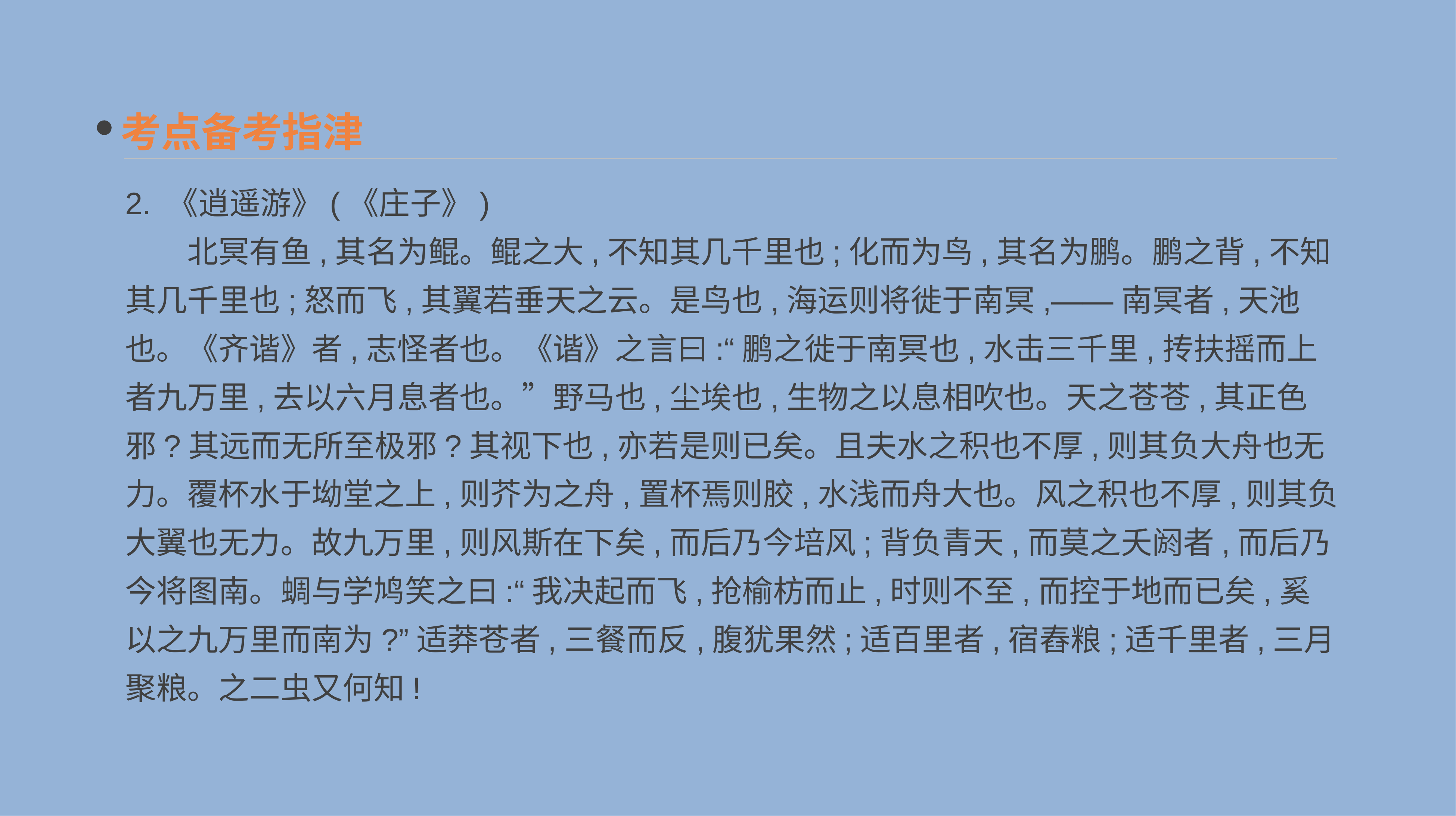

考点备考指津

2. 《逍遥游》(《庄子》)
　　北冥有鱼,其名为鲲。鲲之大,不知其几千里也;化而为鸟,其名为鹏。鹏之背,不知其几千里也;怒而飞,其翼若垂天之云。是鸟也,海运则将徙于南冥,——南冥者,天池也。《齐谐》者,志怪者也。《谐》之言曰:“鹏之徙于南冥也,水击三千里,抟扶摇而上者九万里,去以六月息者也。”野马也,尘埃也,生物之以息相吹也。天之苍苍,其正色邪?其远而无所至极邪?其视下也,亦若是则已矣。且夫水之积也不厚,则其负大舟也无力。覆杯水于坳堂之上,则芥为之舟,置杯焉则胶,水浅而舟大也。风之积也不厚,则其负大翼也无力。故九万里,则风斯在下矣,而后乃今培风;背负青天,而莫之夭阏者,而后乃今将图南。蜩与学鸠笑之曰:“我决起而飞,抢榆枋而止,时则不至,而控于地而已矣,奚以之九万里而南为?”适莽苍者,三餐而反,腹犹果然;适百里者,宿舂粮;适千里者,三月聚粮。之二虫又何知!